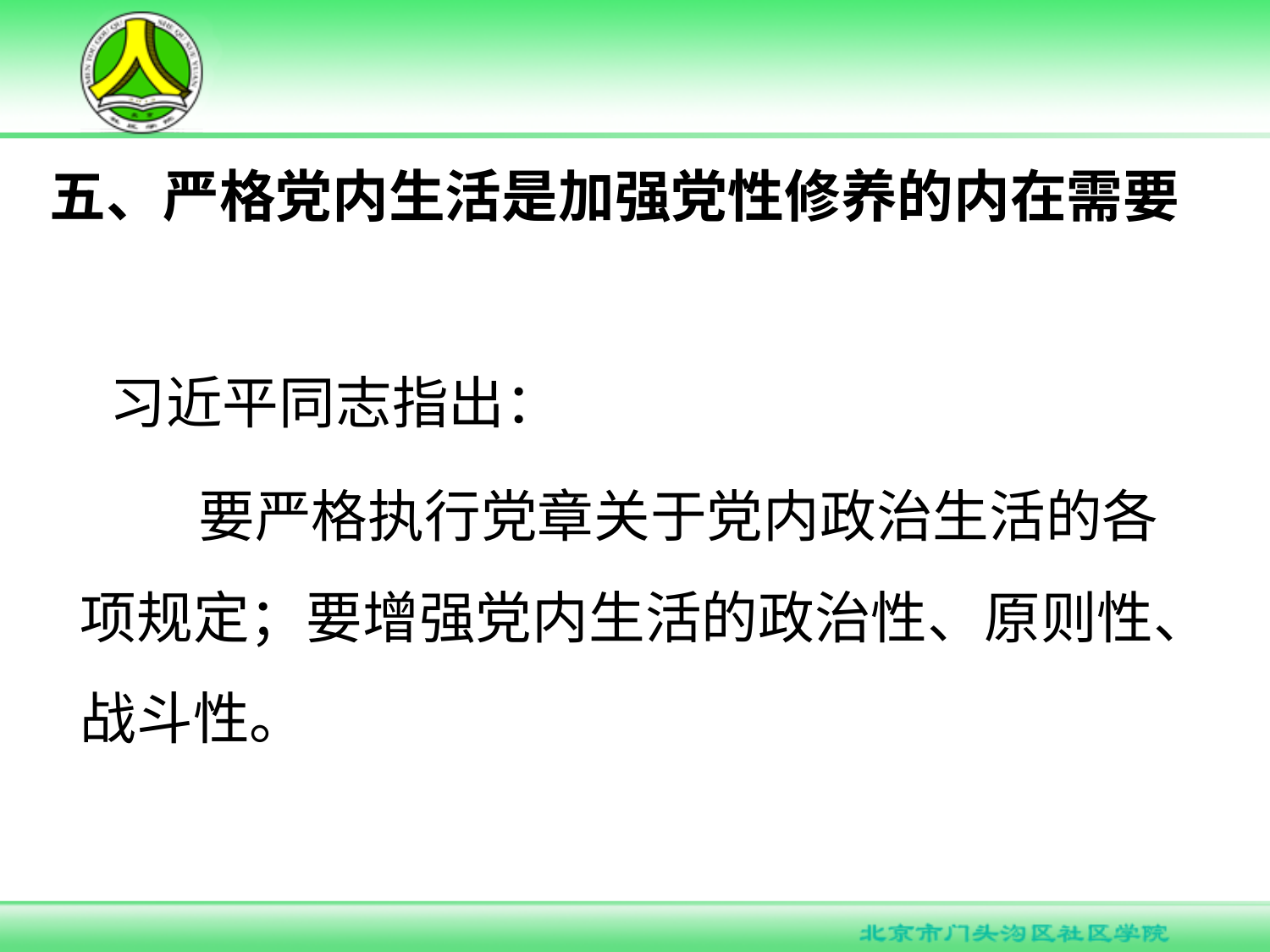

# 五、严格党内生活是加强党性修养的内在需要
     习近平同志指出：
            要严格执行党章关于党内政治生活的各项规定；要增强党内生活的政治性、原则性、战斗性。